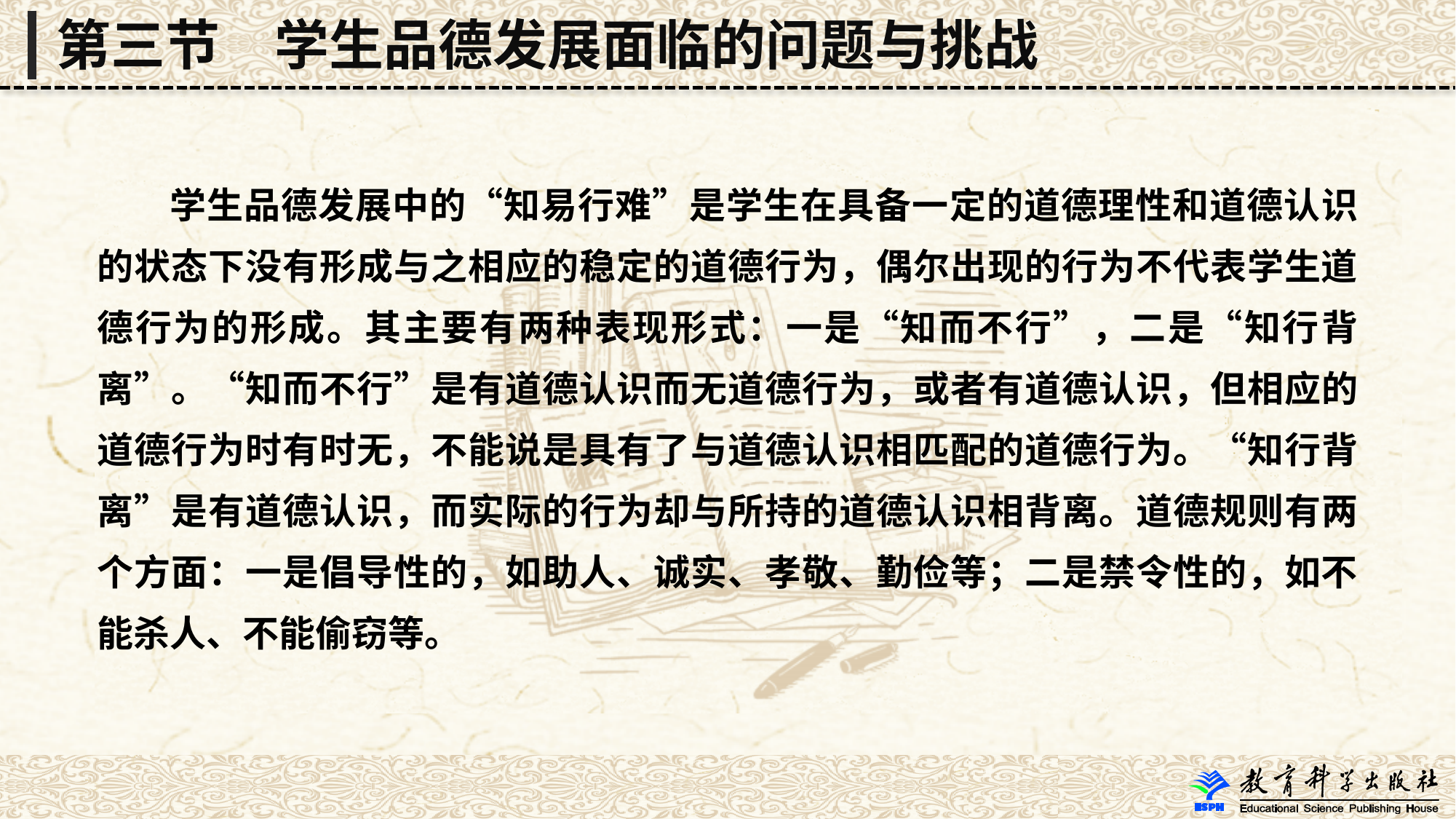

第三节　学生品德发展面临的问题与挑战
       学生品德发展中的“知易行难”是学生在具备一定的道德理性和道德认识的状态下没有形成与之相应的稳定的道德行为，偶尔出现的行为不代表学生道德行为的形成。其主要有两种表现形式：一是“知而不行”，二是“知行背离”。“知而不行”是有道德认识而无道德行为，或者有道德认识，但相应的道德行为时有时无，不能说是具有了与道德认识相匹配的道德行为。“知行背离”是有道德认识，而实际的行为却与所持的道德认识相背离。道德规则有两个方面：一是倡导性的，如助人、诚实、孝敬、勤俭等；二是禁令性的，如不能杀人、不能偷窃等。